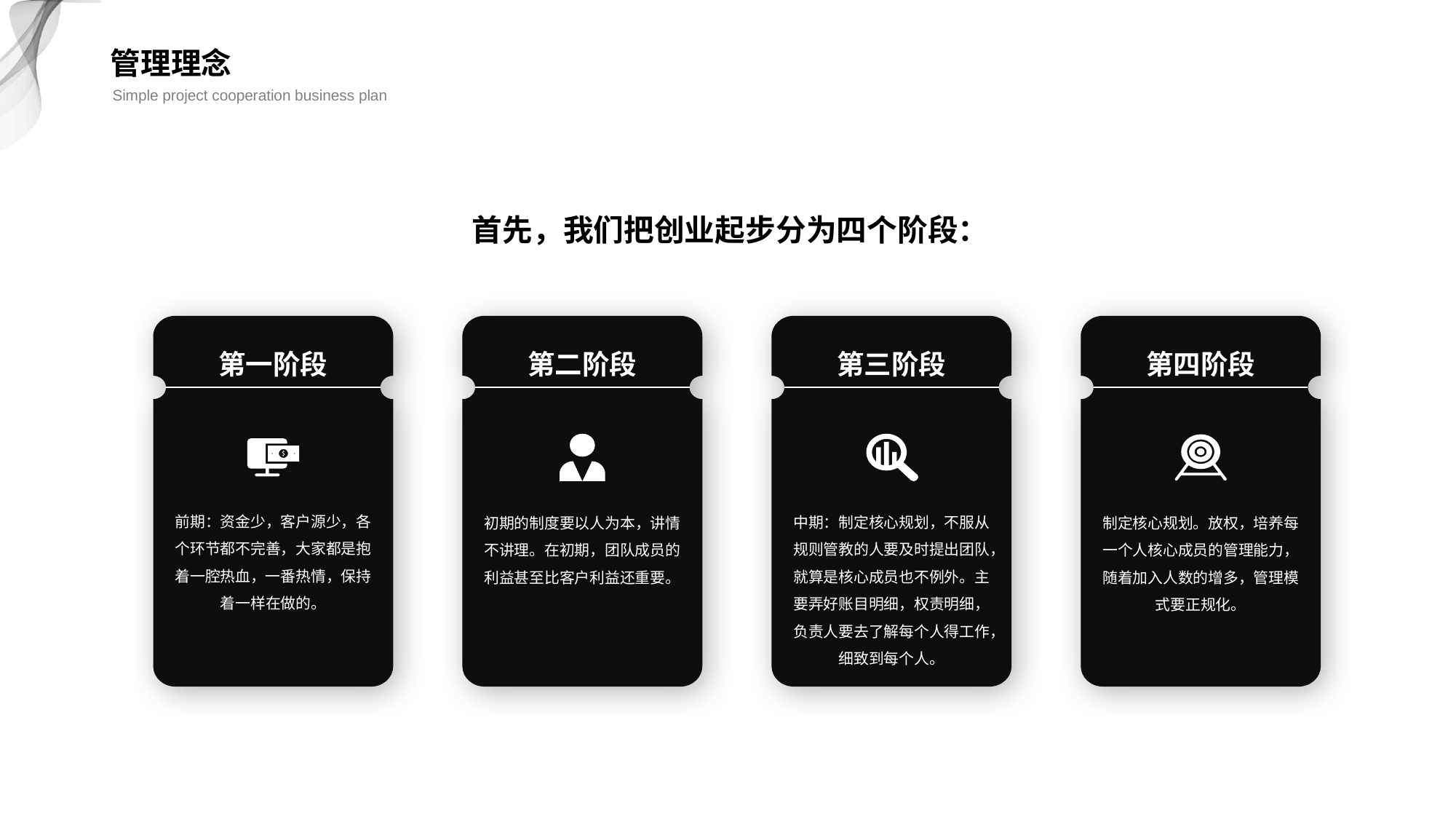

管理理念
Simple project cooperation business plan
 首先，我们把创业起步分为四个阶段：

第一阶段
前期：资金少，客户源少，各个环节都不完善，大家都是抱着一腔热血，一番热情，保持着一样在做的。

第二阶段
初期的制度要以人为本，讲情不讲理。在初期，团队成员的利益甚至比客户利益还重要。

第三阶段
中期：制定核心规划，不服从规则管教的人要及时提出团队，就算是核心成员也不例外。主要弄好账目明细，权责明细，负责人要去了解每个人得工作，细致到每个人。

第四阶段
制定核心规划。放权，培养每一个人核心成员的管理能力，随着加入人数的增多，管理模式要正规化。